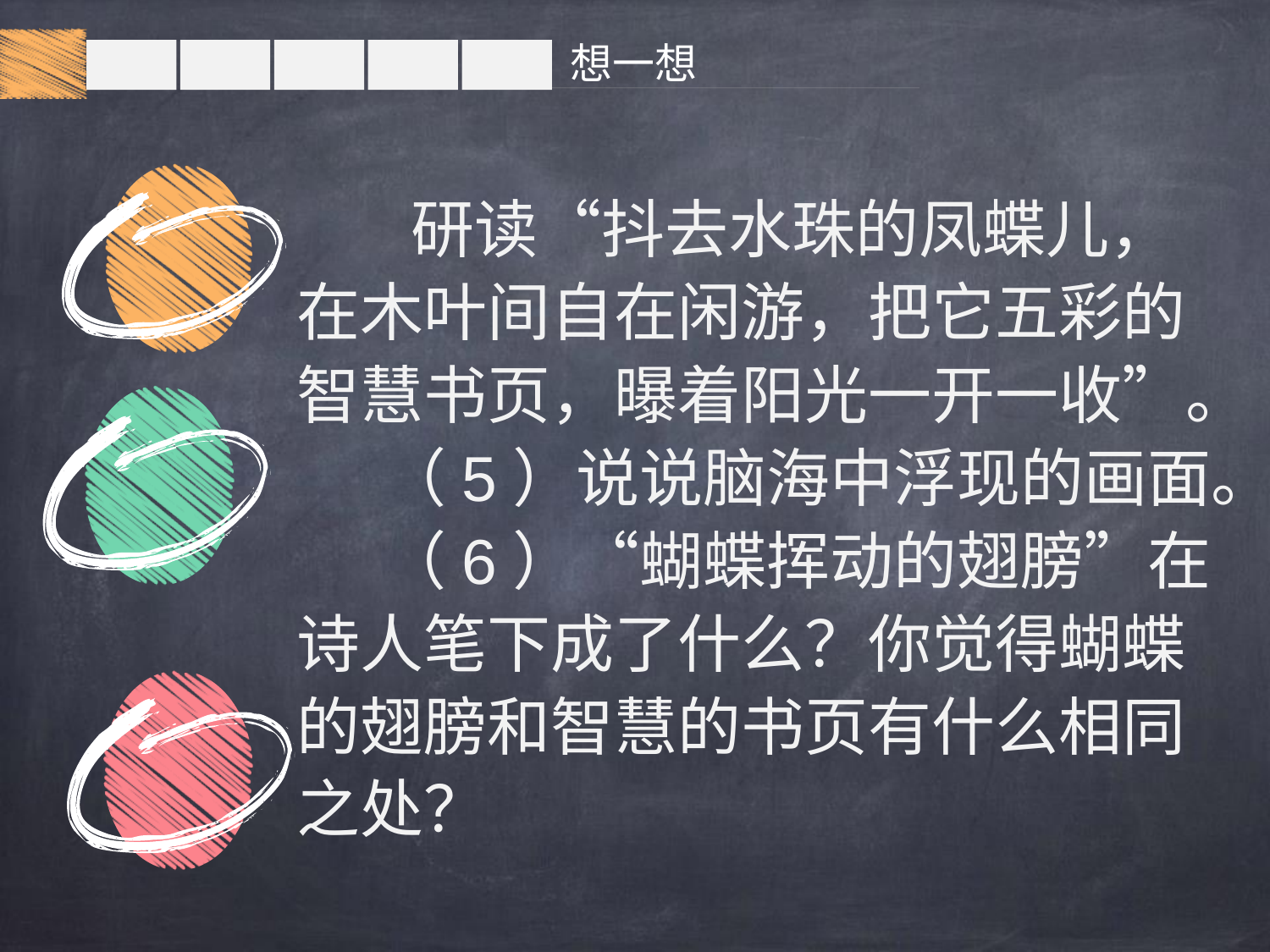

想一想

       研读“抖去水珠的凤蝶儿，在木叶间自在闲游，把它五彩的智慧书页，曝着阳光一开一收”。
     （5）说说脑海中浮现的画面。
     （6）“蝴蝶挥动的翅膀”在诗人笔下成了什么？你觉得蝴蝶的翅膀和智慧的书页有什么相同之处？